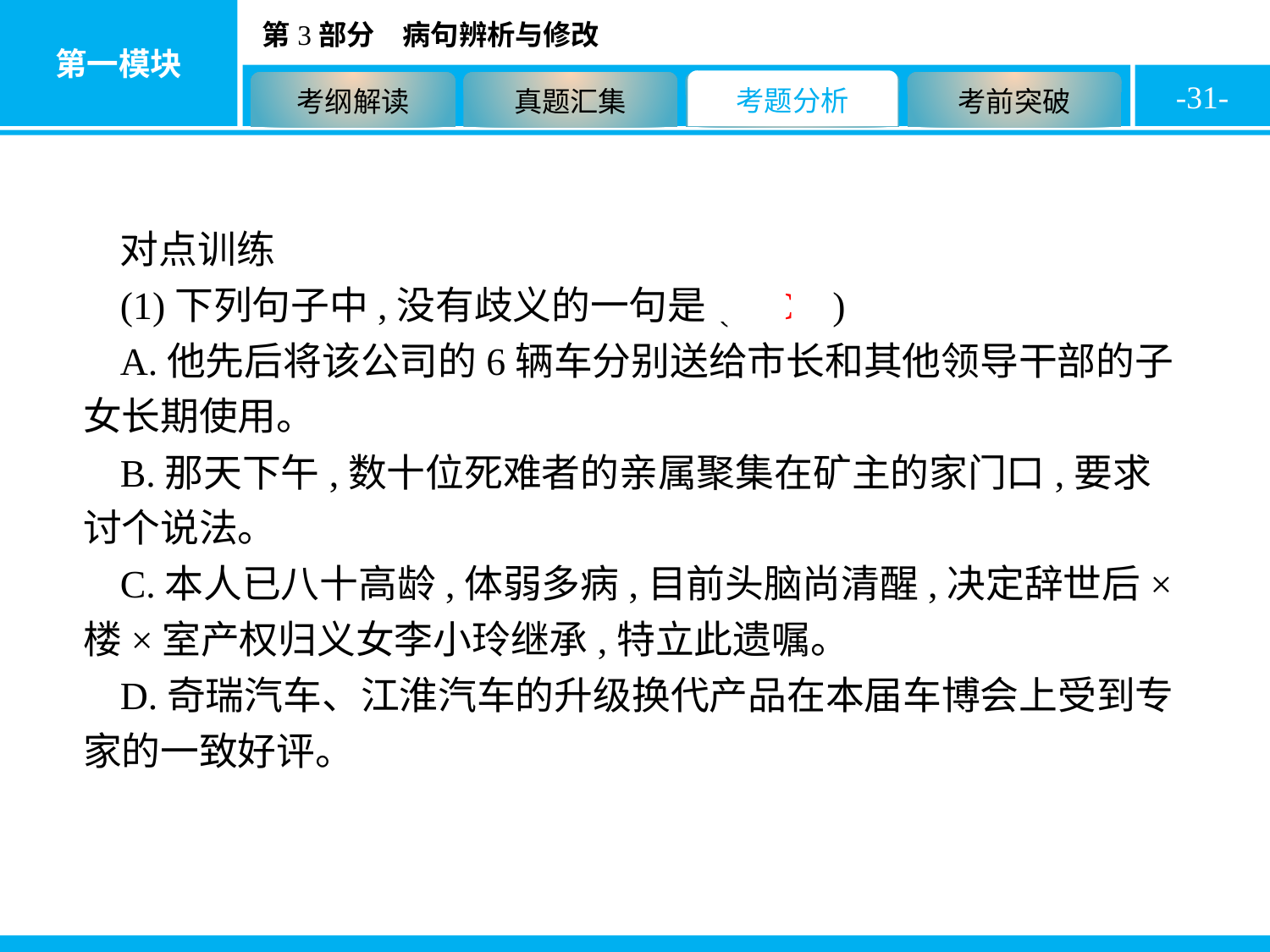

-31-
对点训练
(1)下列句子中,没有歧义的一句是(    C    )
A.他先后将该公司的6辆车分别送给市长和其他领导干部的子女长期使用。
B.那天下午,数十位死难者的亲属聚集在矿主的家门口,要求讨个说法。
C.本人已八十高龄,体弱多病,目前头脑尚清醒,决定辞世后×楼×室产权归义女李小玲继承,特立此遗嘱。
D.奇瑞汽车、江淮汽车的升级换代产品在本届车博会上受到专家的一致好评。